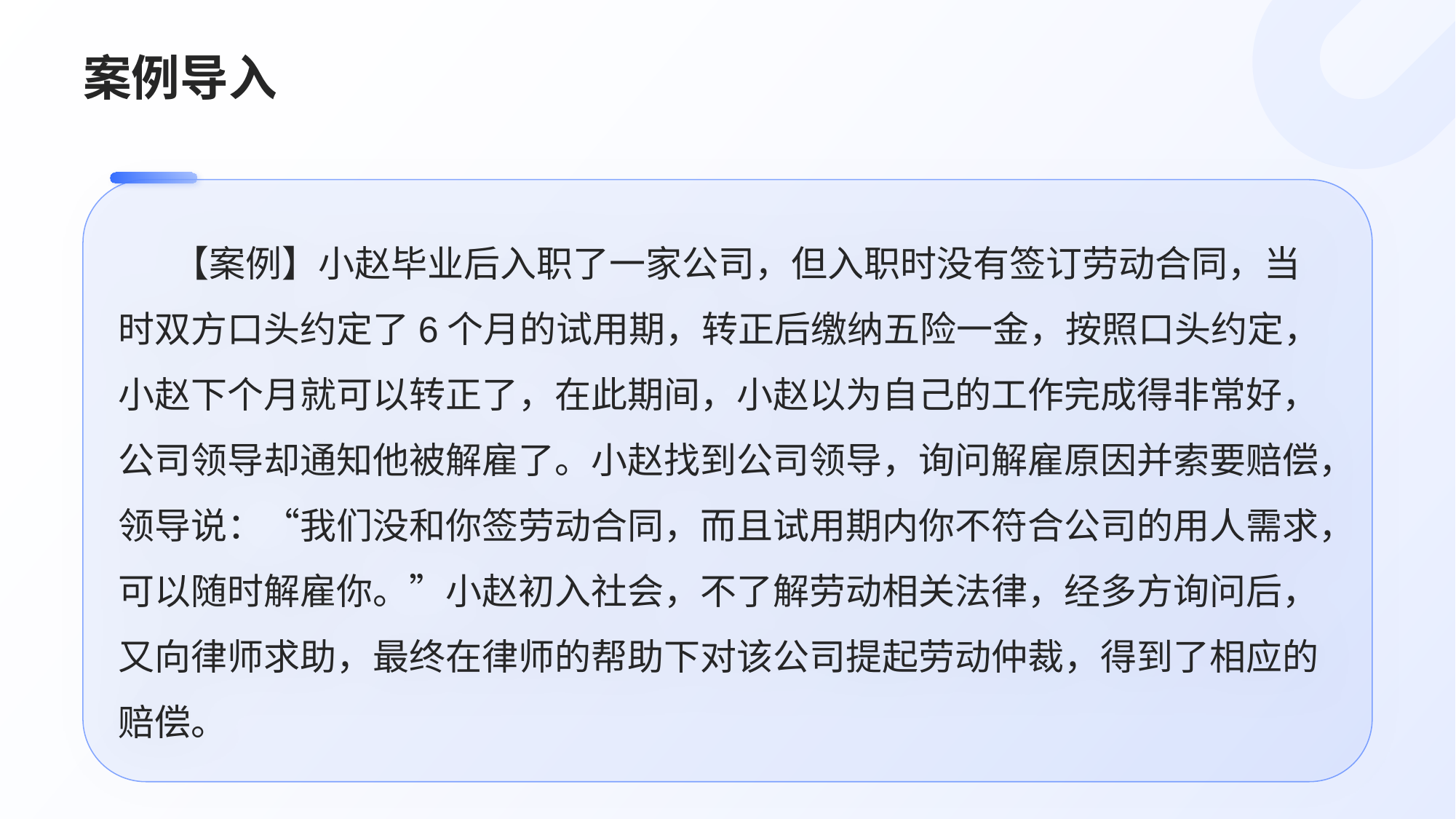

# 案例导入

【案例】小赵毕业后入职了一家公司，但入职时没有签订劳动合同，当时双方口头约定了6个月的试用期，转正后缴纳五险一金，按照口头约定，小赵下个月就可以转正了，在此期间，小赵以为自己的工作完成得非常好，公司领导却通知他被解雇了。小赵找到公司领导，询问解雇原因并索要赔偿，领导说：“我们没和你签劳动合同，而且试用期内你不符合公司的用人需求，可以随时解雇你。”小赵初入社会，不了解劳动相关法律，经多方询问后，又向律师求助，最终在律师的帮助下对该公司提起劳动仲裁，得到了相应的赔偿。